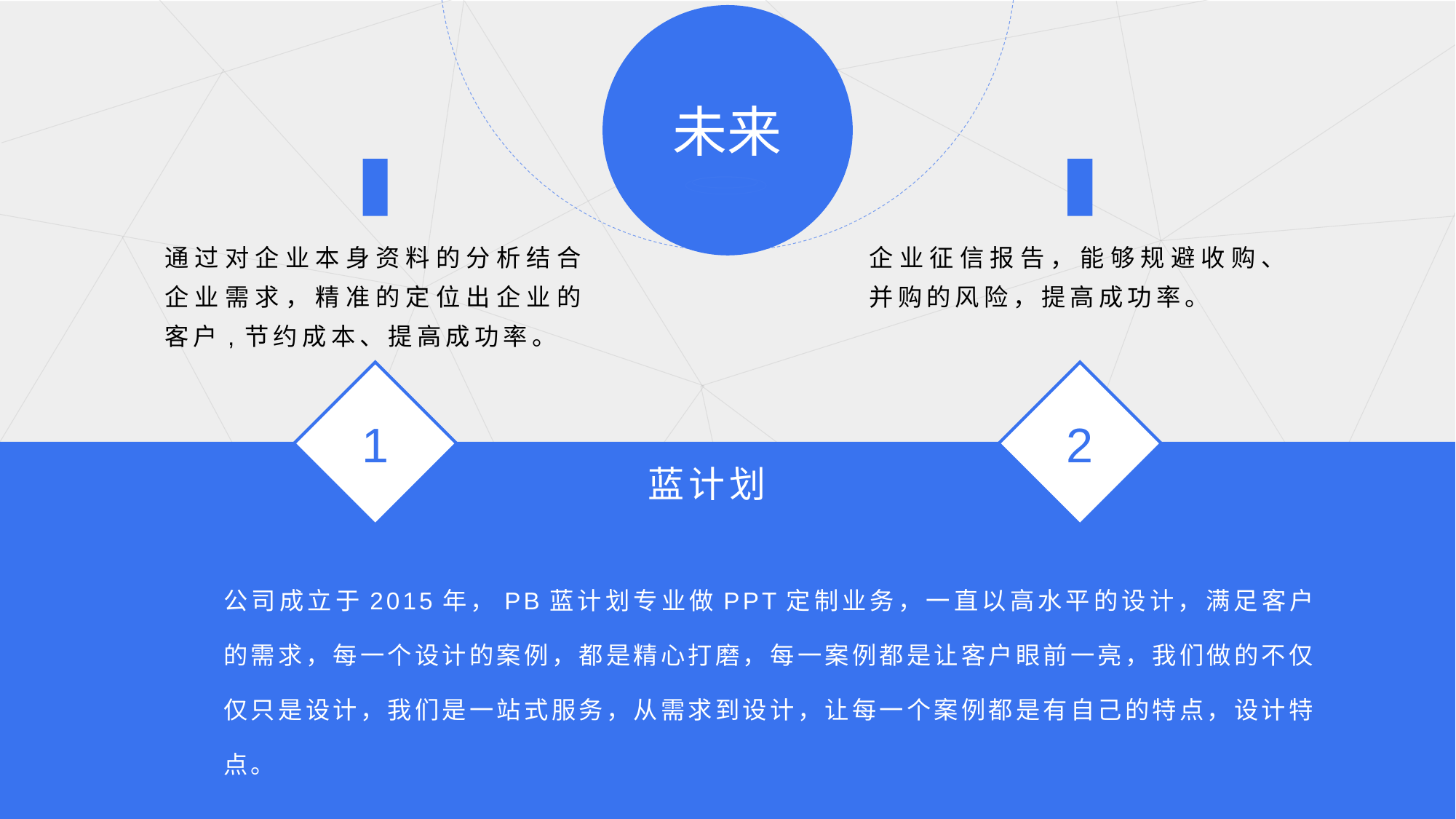

未来

通过对企业本身资料的分析结合企业需求，精准的定位出企业的客户,节约成本、提高成功率。
企业征信报告，能够规避收购、并购的风险，提高成功率。

1
2

蓝计划
公司成立于2015年，PB蓝计划专业做PPT定制业务，一直以高水平的设计，满足客户的需求，每一个设计的案例，都是精心打磨，每一案例都是让客户眼前一亮，我们做的不仅仅只是设计，我们是一站式服务，从需求到设计，让每一个案例都是有自己的特点，设计特点。